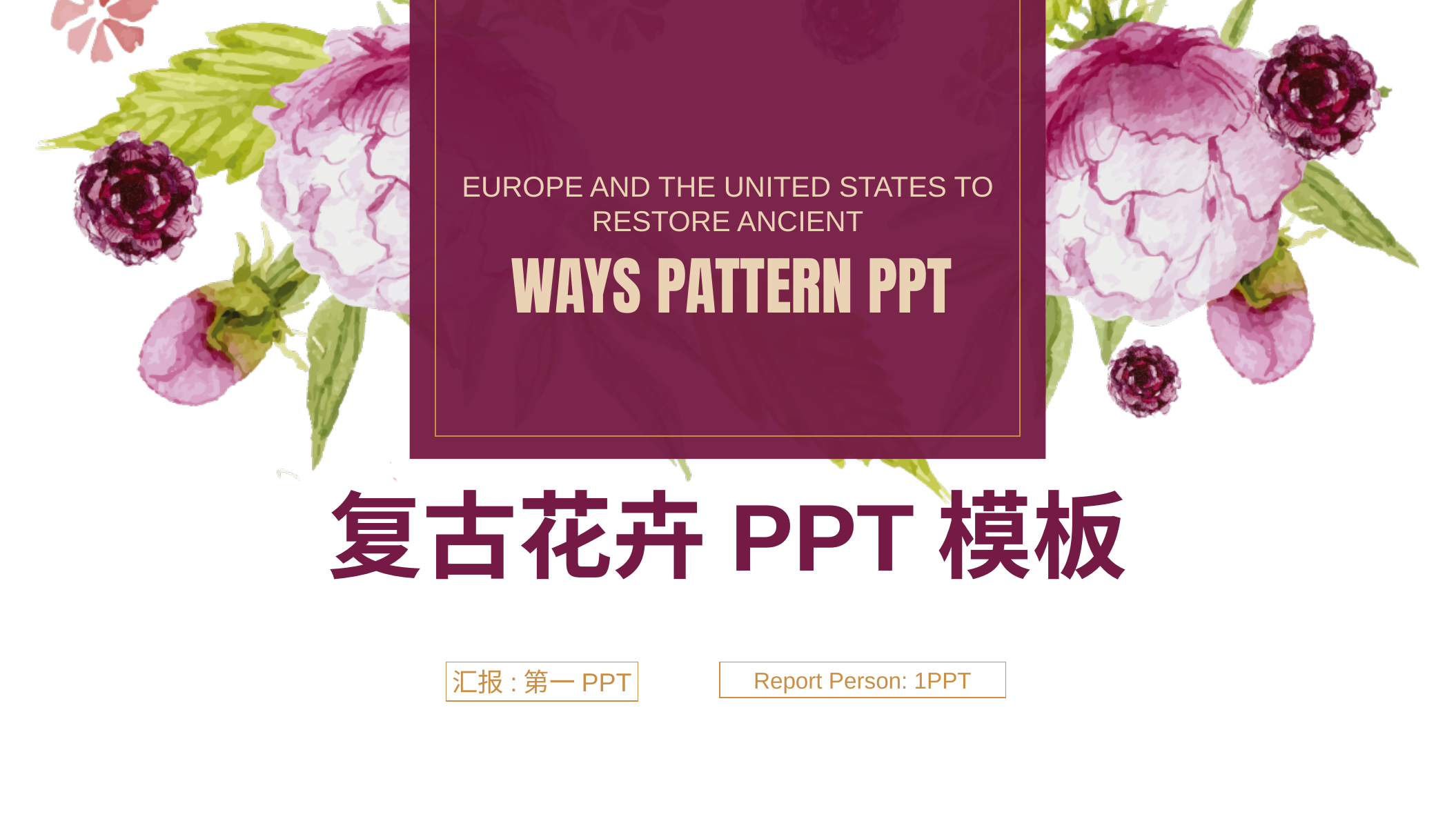

EUROPE AND THE UNITED STATES TO RESTORE ANCIENT
 WAYS PATTERN PPT
复古花卉PPT模板
汇报:第一PPT
Report Person: 1PPT